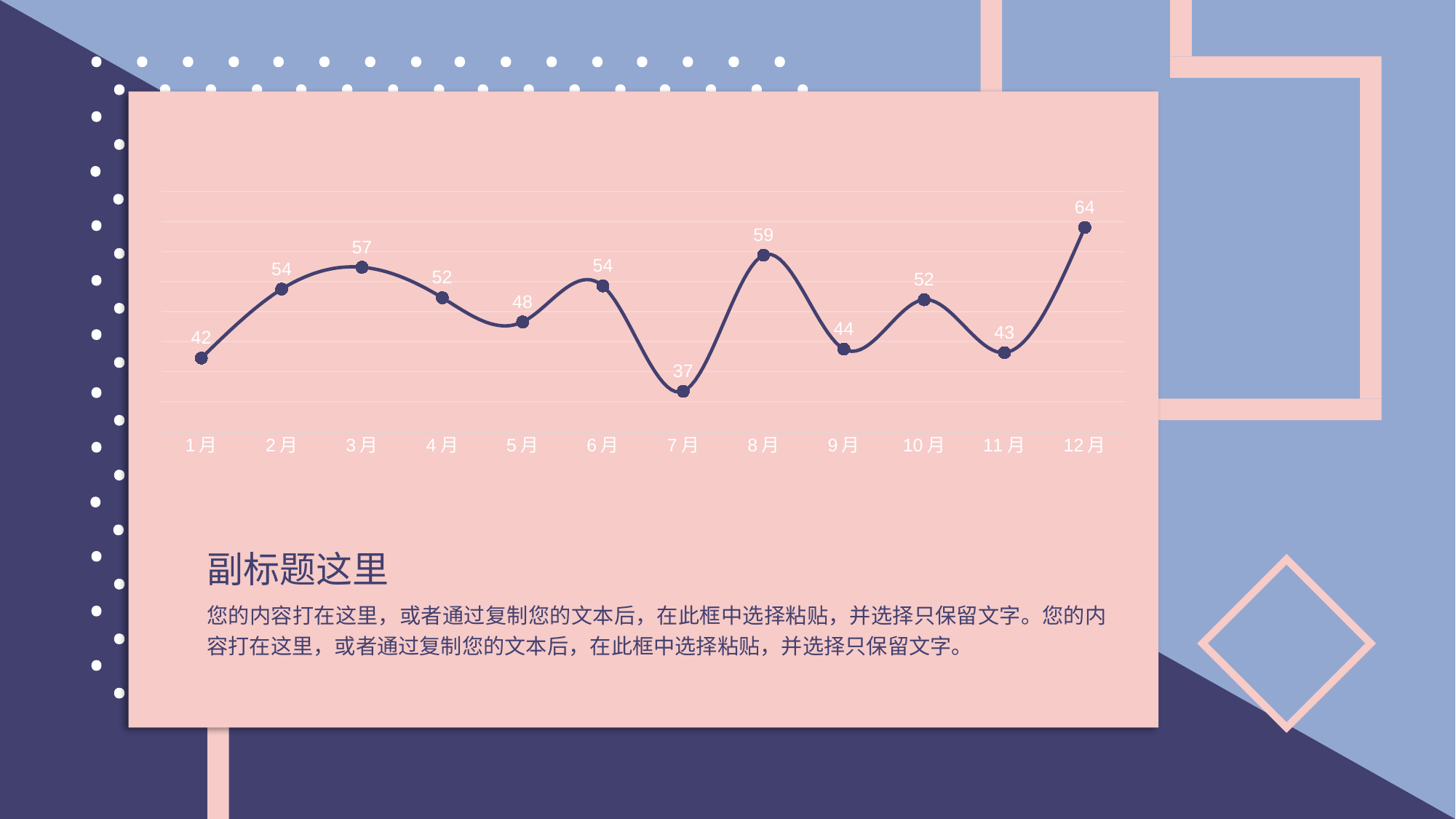

### Chart

| Category | 指标 |
|---|---|
| 1月 | 42.24920704533416 |
| 2月 | 53.751962936294596 |
| 3月 | 57.40573233759377 |
| 4月 | 52.31111237177913 |
| 5月 | 48.282018560068536 |
| 6月 | 54.28015147178729 |
| 7月 | 36.72143579399889 |
| 8月 | 59.41398001782282 |
| 9月 | 43.74751535238419 |
| 10月 | 51.9914841826068 |
| 11月 | 43.148129130304916 |
| 12月 | 64.0475656229868 |

副标题这里

您的内容打在这里，或者通过复制您的文本后，在此框中选择粘贴，并选择只保留文字。您的内容打在这里，或者通过复制您的文本后，在此框中选择粘贴，并选择只保留文字。